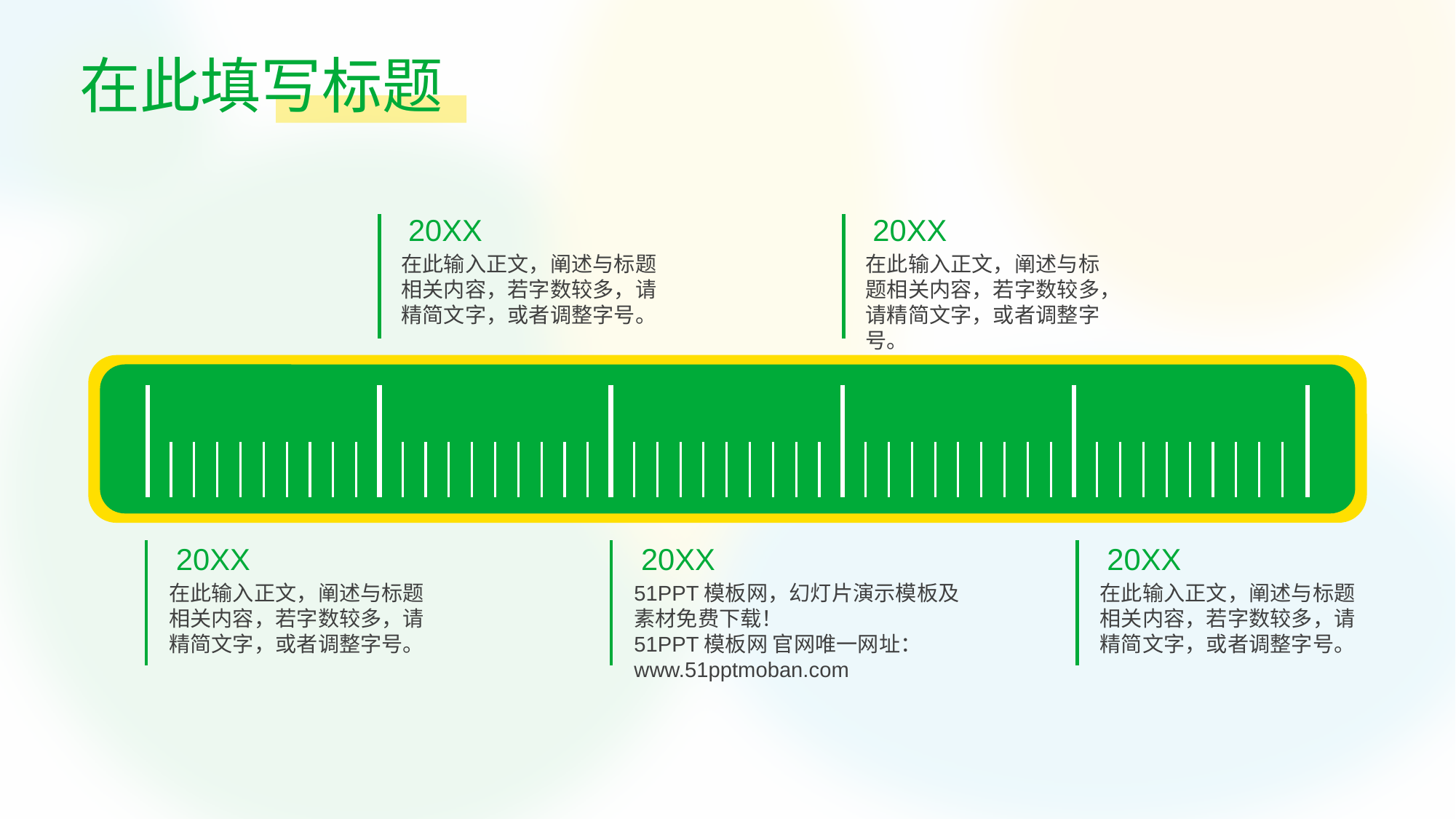

# 在此填写标题
20XX
在此输入正文，阐述与标题相关内容，若字数较多，请精简文字，或者调整字号。
20XX
在此输入正文，阐述与标题相关内容，若字数较多，请精简文字，或者调整字号。

20XX
在此输入正文，阐述与标题相关内容，若字数较多，请精简文字，或者调整字号。
20XX
51PPT模板网，幻灯片演示模板及素材免费下载！
51PPT模板网 官网唯一网址：www.51pptmoban.com
20XX
在此输入正文，阐述与标题相关内容，若字数较多，请精简文字，或者调整字号。